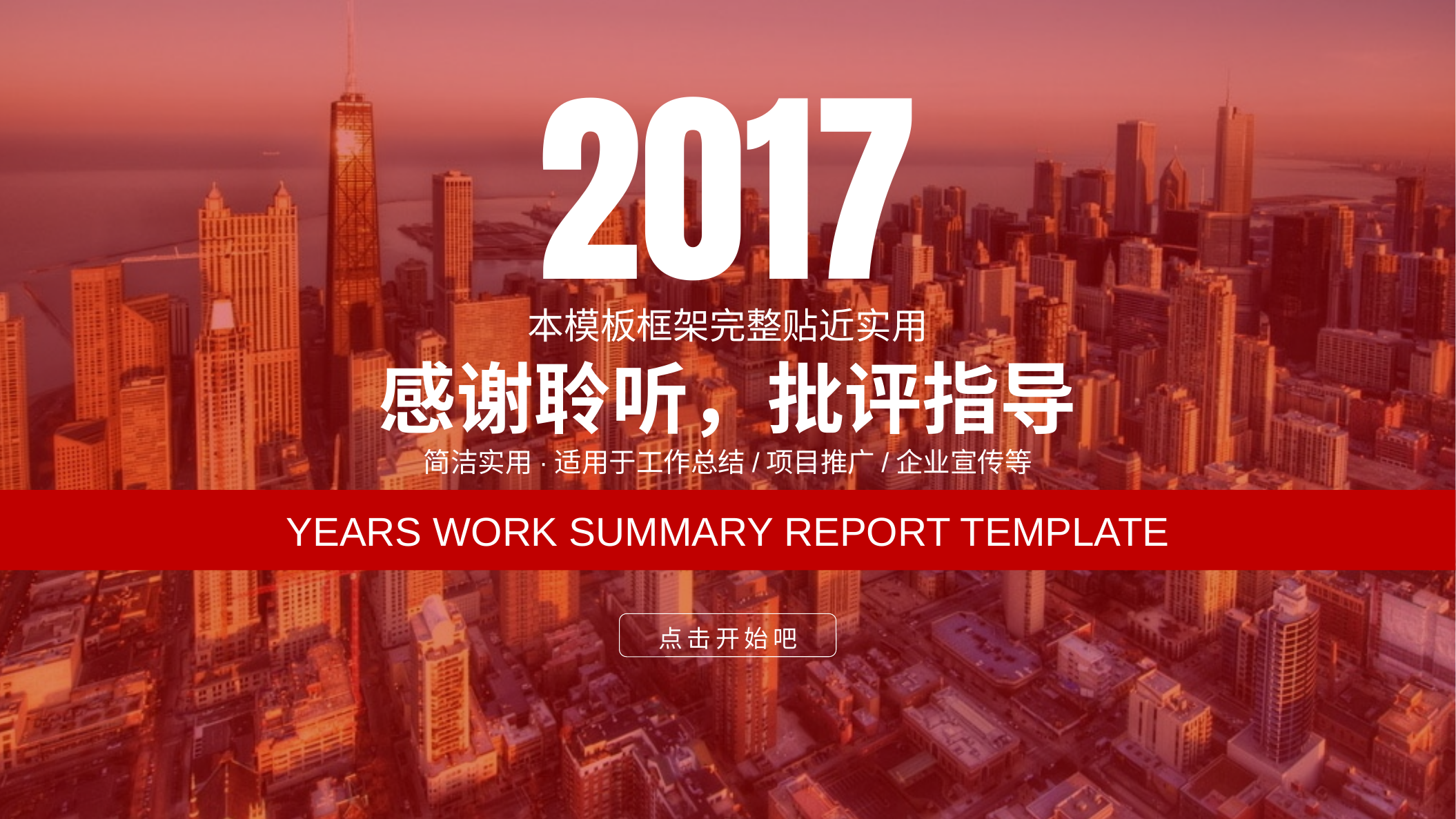

2017
本模板框架完整贴近实用
感谢聆听，批评指导
简洁实用·适用于工作总结/项目推广/企业宣传等

YEARS WORK SUMMARY REPORT TEMPLATE

点击开始吧